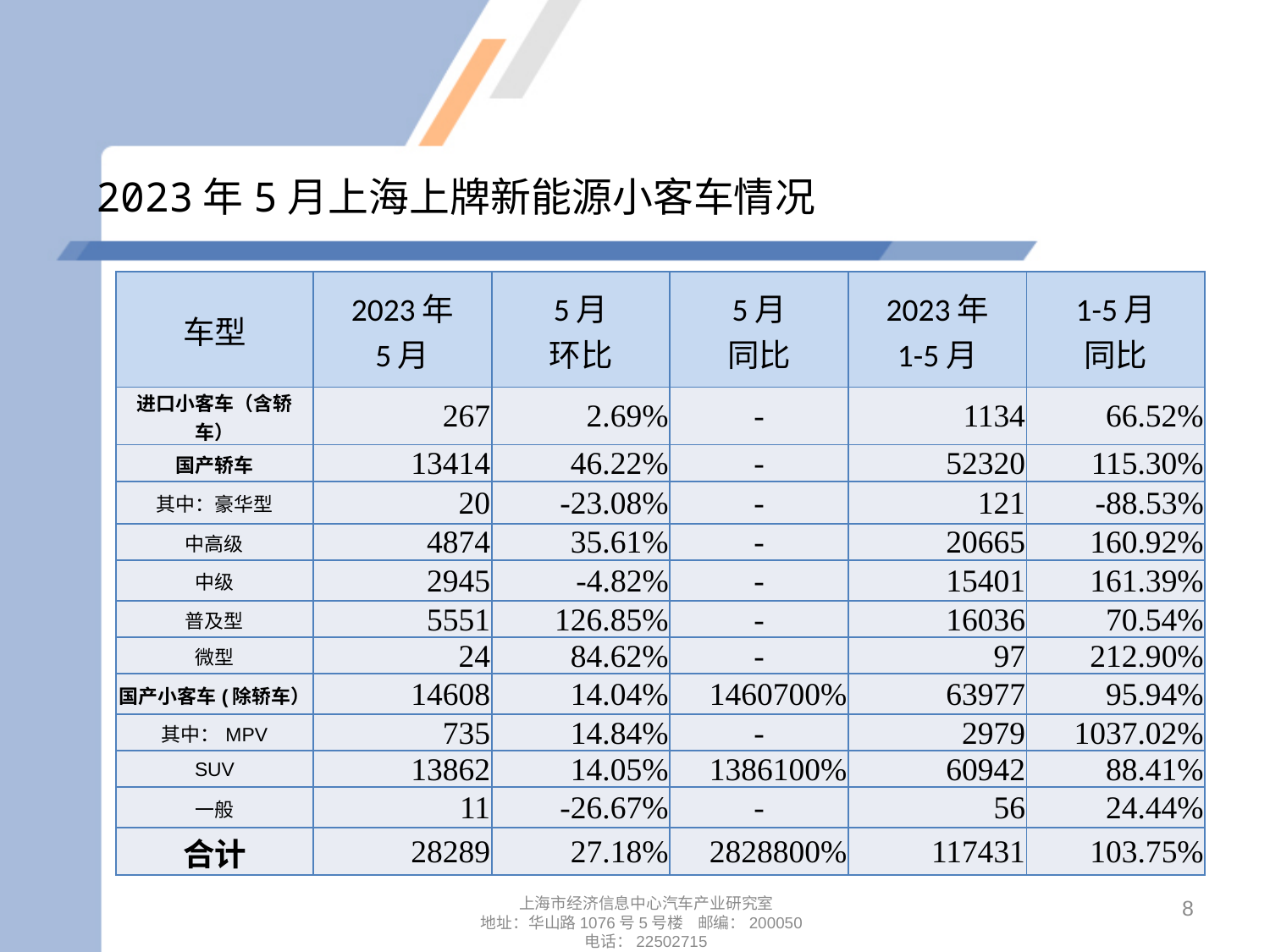

# 2023年5月上海上牌新能源小客车情况
| 车型 | 2023年 5月 | 5月 环比 | 5月 同比 | 2023年 1-5月 | 1-5月 同比 |
| --- | --- | --- | --- | --- | --- |
| 进口小客车（含轿车） | 267 | 2.69% | - | 1134 | 66.52% |
| 国产轿车 | 13414 | 46.22% | - | 52320 | 115.30% |
| 其中：豪华型 | 20 | -23.08% | - | 121 | -88.53% |
| 中高级 | 4874 | 35.61% | - | 20665 | 160.92% |
| 中级 | 2945 | -4.82% | - | 15401 | 161.39% |
| 普及型 | 5551 | 126.85% | - | 16036 | 70.54% |
| 微型 | 24 | 84.62% | - | 97 | 212.90% |
| 国产小客车(除轿车） | 14608 | 14.04% | 1460700% | 63977 | 95.94% |
| 其中：MPV | 735 | 14.84% | - | 2979 | 1037.02% |
| SUV | 13862 | 14.05% | 1386100% | 60942 | 88.41% |
| 一般 | 11 | -26.67% | - | 56 | 24.44% |
| 合计 | 28289 | 27.18% | 2828800% | 117431 | 103.75% |

8
上海市经济信息中心汽车产业研究室
地址：华山路1076号5号楼    邮编：200050
电话：22502715